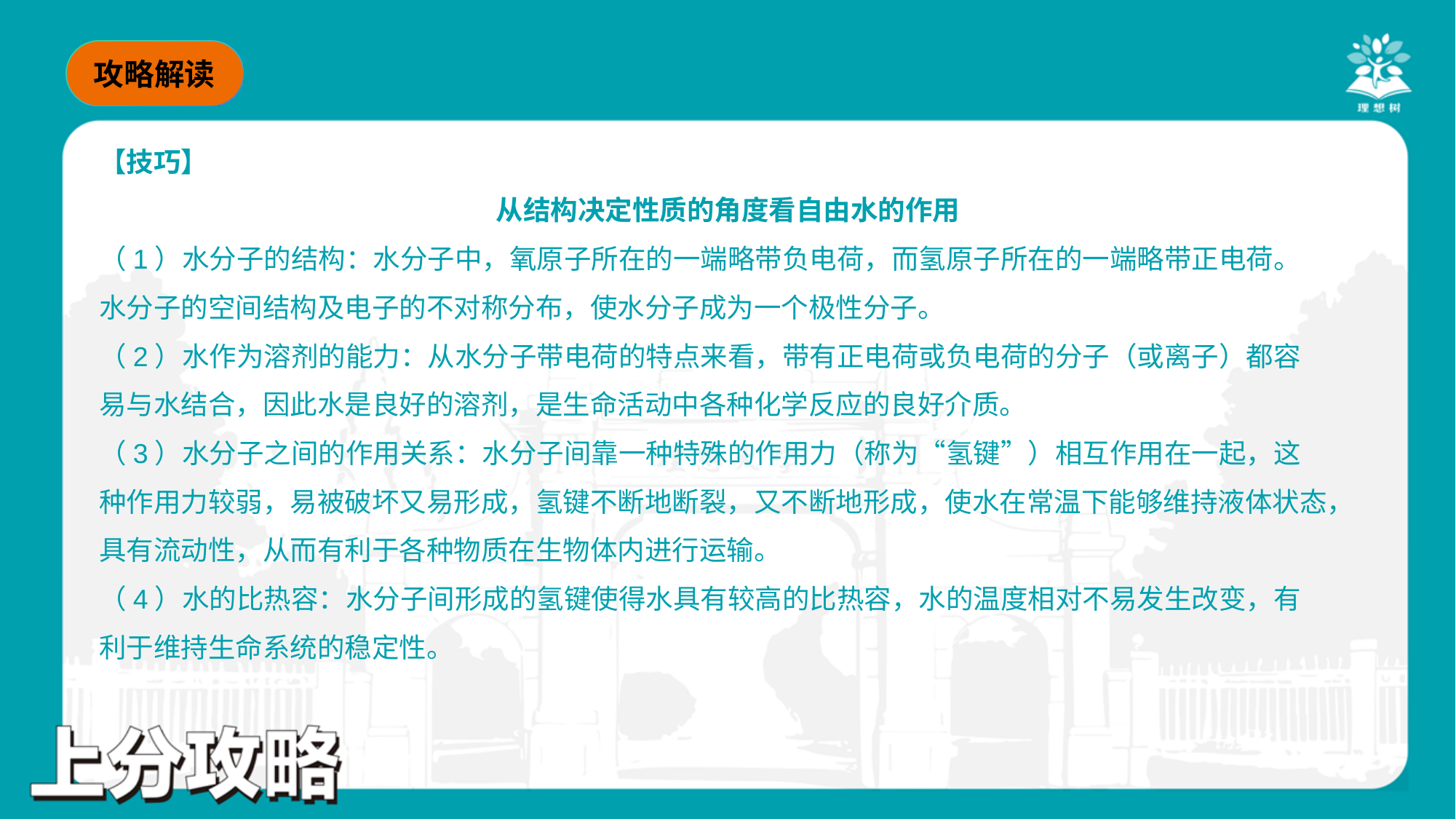

【技巧】
从结构决定性质的角度看自由水的作用
（1）水分子的结构：水分子中，氧原子所在的一端略带负电荷，而氢原子所在的一端略带正电荷。
水分子的空间结构及电子的不对称分布，使水分子成为一个极性分子。
（2）水作为溶剂的能力：从水分子带电荷的特点来看，带有正电荷或负电荷的分子（或离子）都容
易与水结合，因此水是良好的溶剂，是生命活动中各种化学反应的良好介质。
（3）水分子之间的作用关系：水分子间靠一种特殊的作用力（称为“氢键”）相互作用在一起，这
种作用力较弱，易被破坏又易形成，氢键不断地断裂，又不断地形成，使水在常温下能够维持液体状态，
具有流动性，从而有利于各种物质在生物体内进行运输。
（4）水的比热容：水分子间形成的氢键使得水具有较高的比热容，水的温度相对不易发生改变，有
利于维持生命系统的稳定性。